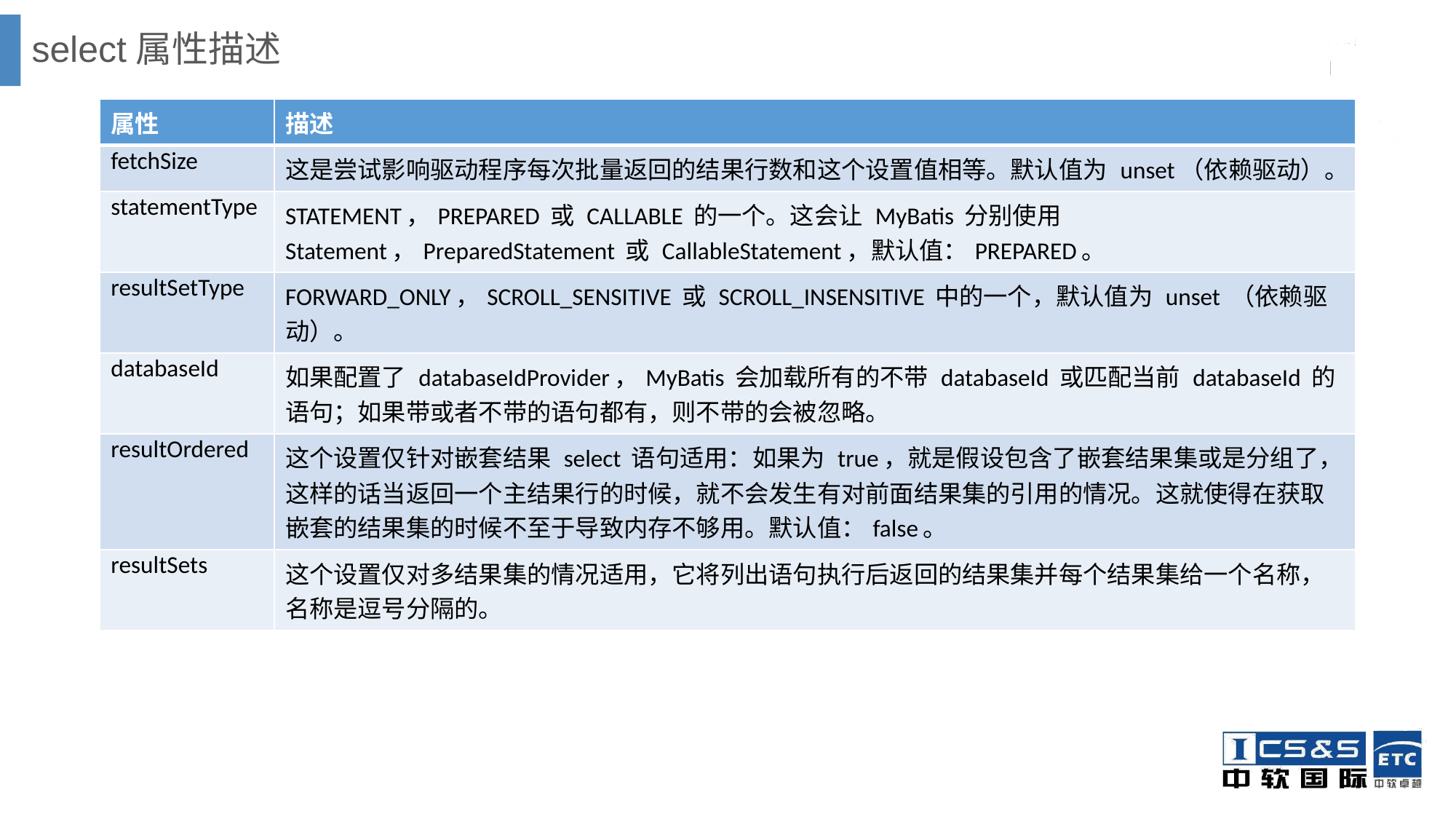

# select属性描述
| 属性 | 描述 |
| --- | --- |
| fetchSize | 这是尝试影响驱动程序每次批量返回的结果行数和这个设置值相等。默认值为 unset（依赖驱动）。 |
| statementType | STATEMENT，PREPARED 或 CALLABLE 的一个。这会让 MyBatis 分别使用 Statement，PreparedStatement 或 CallableStatement，默认值：PREPARED。 |
| resultSetType | FORWARD\_ONLY，SCROLL\_SENSITIVE 或 SCROLL\_INSENSITIVE 中的一个，默认值为 unset （依赖驱动）。 |
| databaseId | 如果配置了 databaseIdProvider，MyBatis 会加载所有的不带 databaseId 或匹配当前 databaseId 的语句；如果带或者不带的语句都有，则不带的会被忽略。 |
| resultOrdered | 这个设置仅针对嵌套结果 select 语句适用：如果为 true，就是假设包含了嵌套结果集或是分组了，这样的话当返回一个主结果行的时候，就不会发生有对前面结果集的引用的情况。这就使得在获取嵌套的结果集的时候不至于导致内存不够用。默认值：false。 |
| resultSets | 这个设置仅对多结果集的情况适用，它将列出语句执行后返回的结果集并每个结果集给一个名称，名称是逗号分隔的。 |